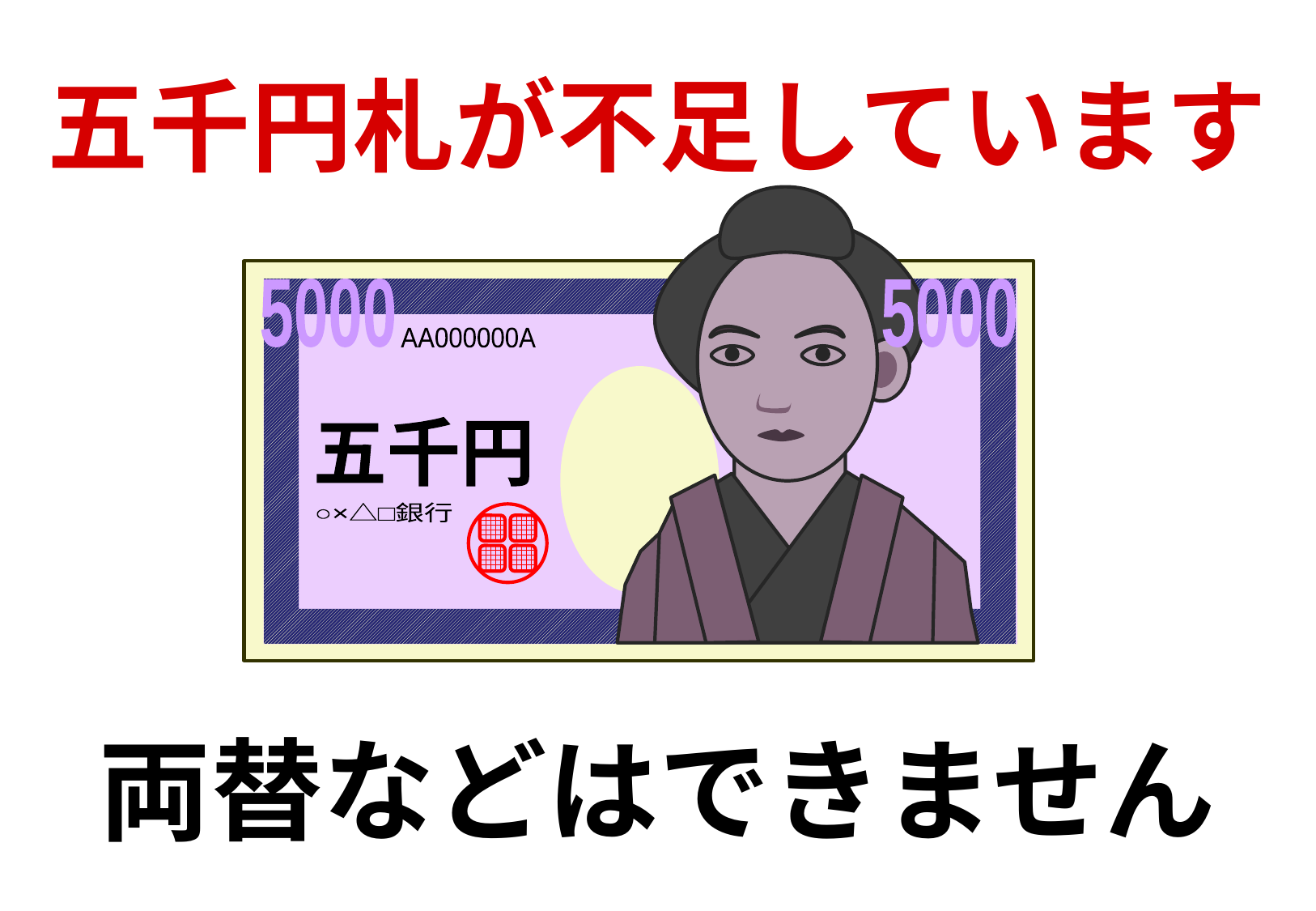

五千円札が不足しています

5000
5000

AA000000A

五千円
○×△□銀行

両替などはできません